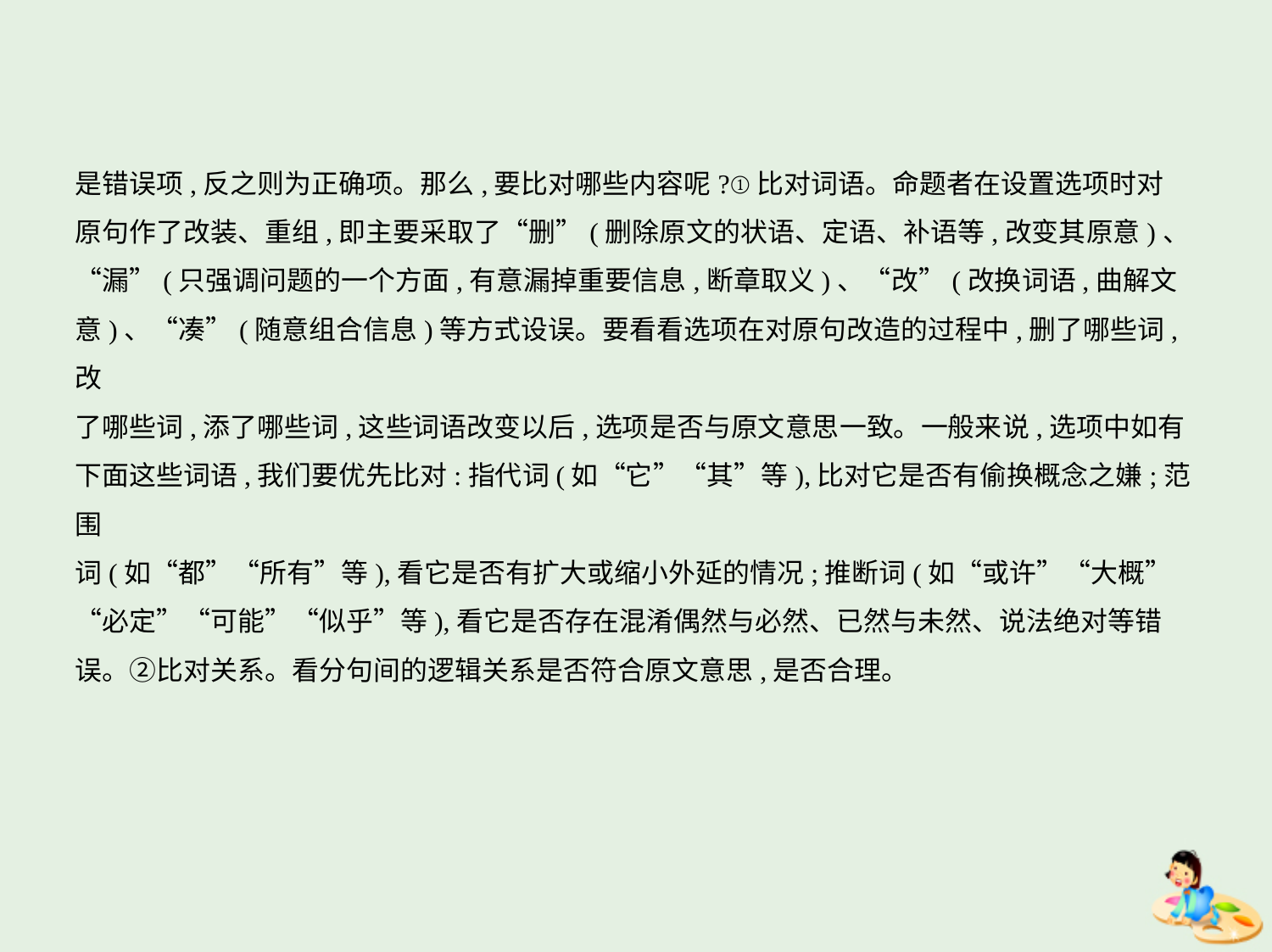

是错误项,反之则为正确项。那么,要比对哪些内容呢?①比对词语。命题者在设置选项时对
原句作了改装、重组,即主要采取了“删”(删除原文的状语、定语、补语等,改变其原意)、
“漏”(只强调问题的一个方面,有意漏掉重要信息,断章取义)、“改”(改换词语,曲解文
意)、“凑”(随意组合信息)等方式设误。要看看选项在对原句改造的过程中,删了哪些词,改
了哪些词,添了哪些词,这些词语改变以后,选项是否与原文意思一致。一般来说,选项中如有
下面这些词语,我们要优先比对:指代词(如“它”“其”等),比对它是否有偷换概念之嫌;范围
词(如“都”“所有”等),看它是否有扩大或缩小外延的情况;推断词(如“或许”“大概”
“必定”“可能”“似乎”等),看它是否存在混淆偶然与必然、已然与未然、说法绝对等错
误。②比对关系。看分句间的逻辑关系是否符合原文意思,是否合理。